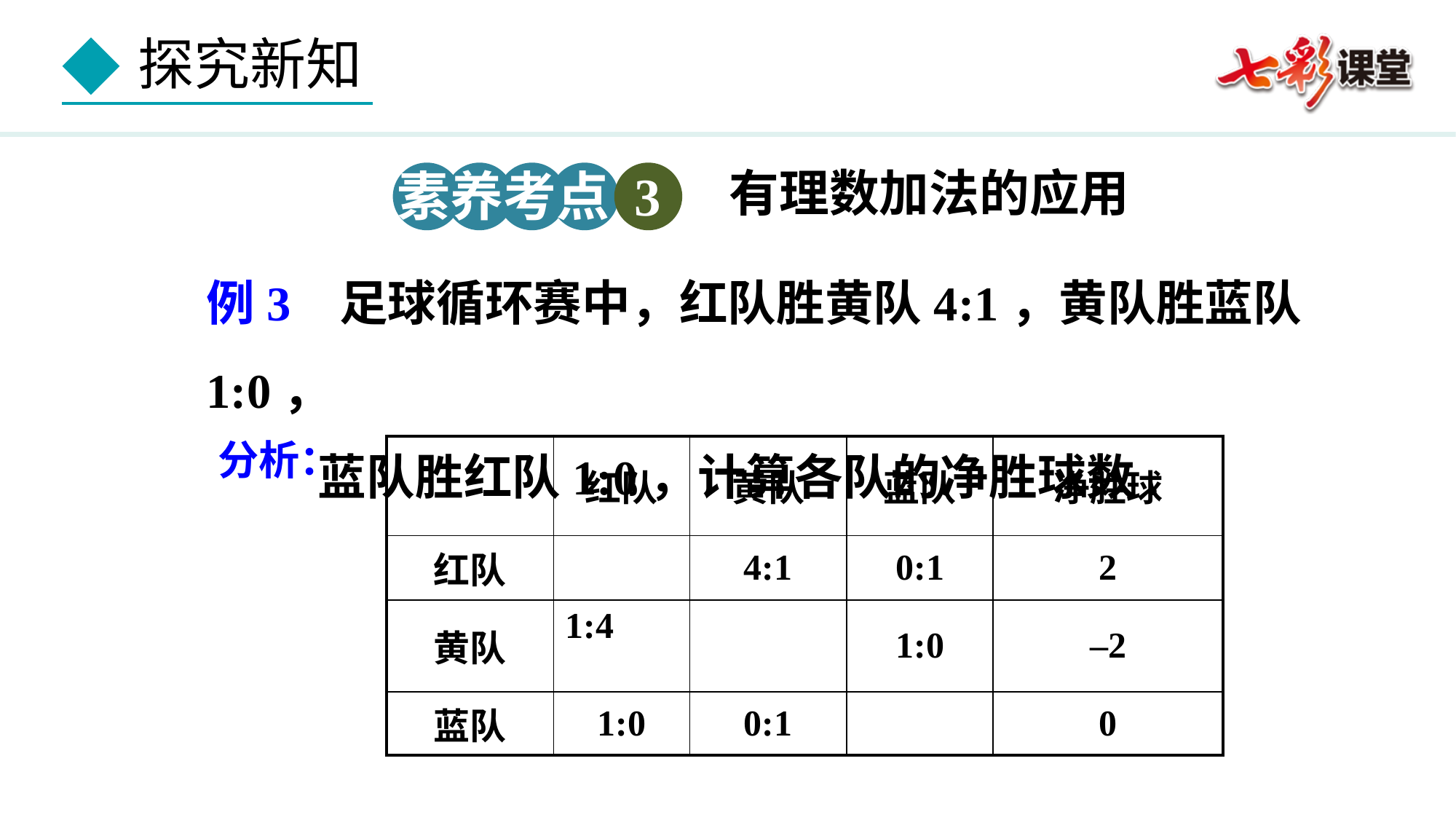

有理数加法的应用
素养考点 3

例3   足球循环赛中，红队胜黄队4:1，黄队胜蓝队1:0，
         蓝队胜红队1:0，计算各队的净胜球数.
分析：
|  | 红队 | 黄队 | 蓝队 | 净胜球 |
| --- | --- | --- | --- | --- |
| 红队 |  | 4:1 | 0:1 | 2 |
| 黄队 | 1:4 |  | 1:0 | –2 |
| 蓝队 | 1:0 | 0:1 |  | 0 |